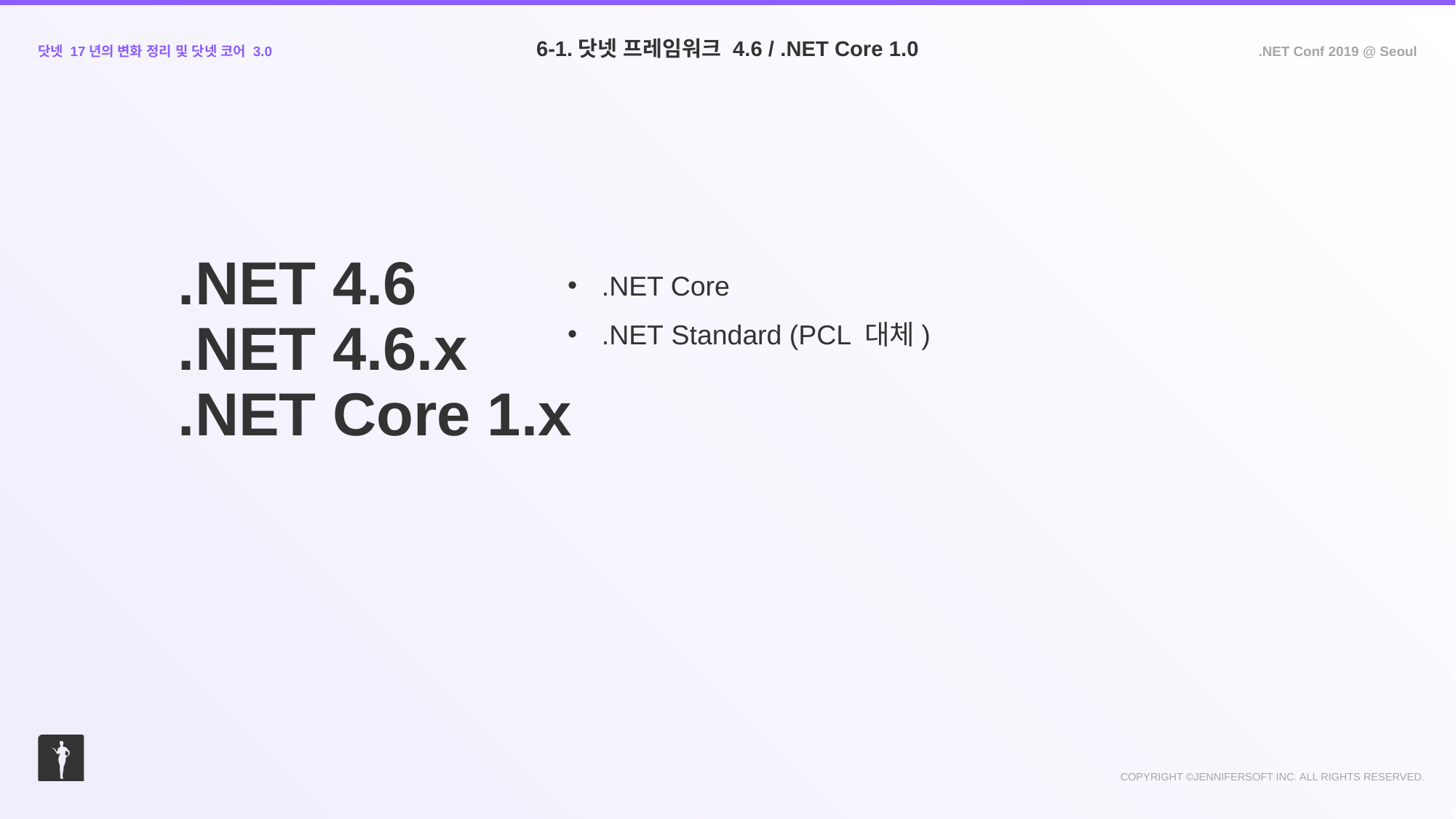

6-1.닷넷 프레임워크 4.6 / .NET Core 1.0
.NET 4.6
.NET 4.6.x
.NET Core 1.x
.NET Core
.NET Standard (PCL 대체)